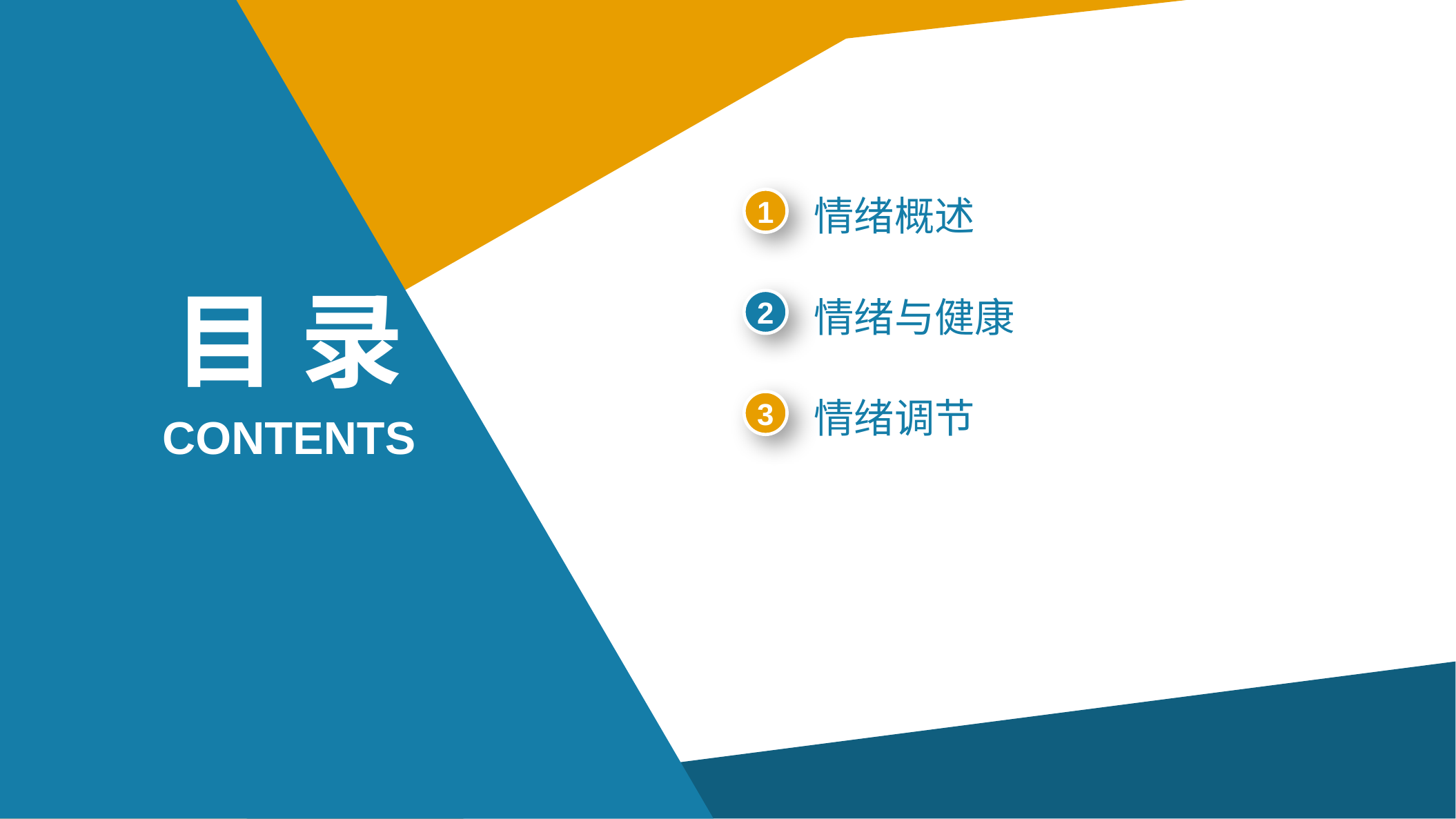

1
情绪概述
目 录
2
情绪与健康
3
情绪调节
CONTENTS